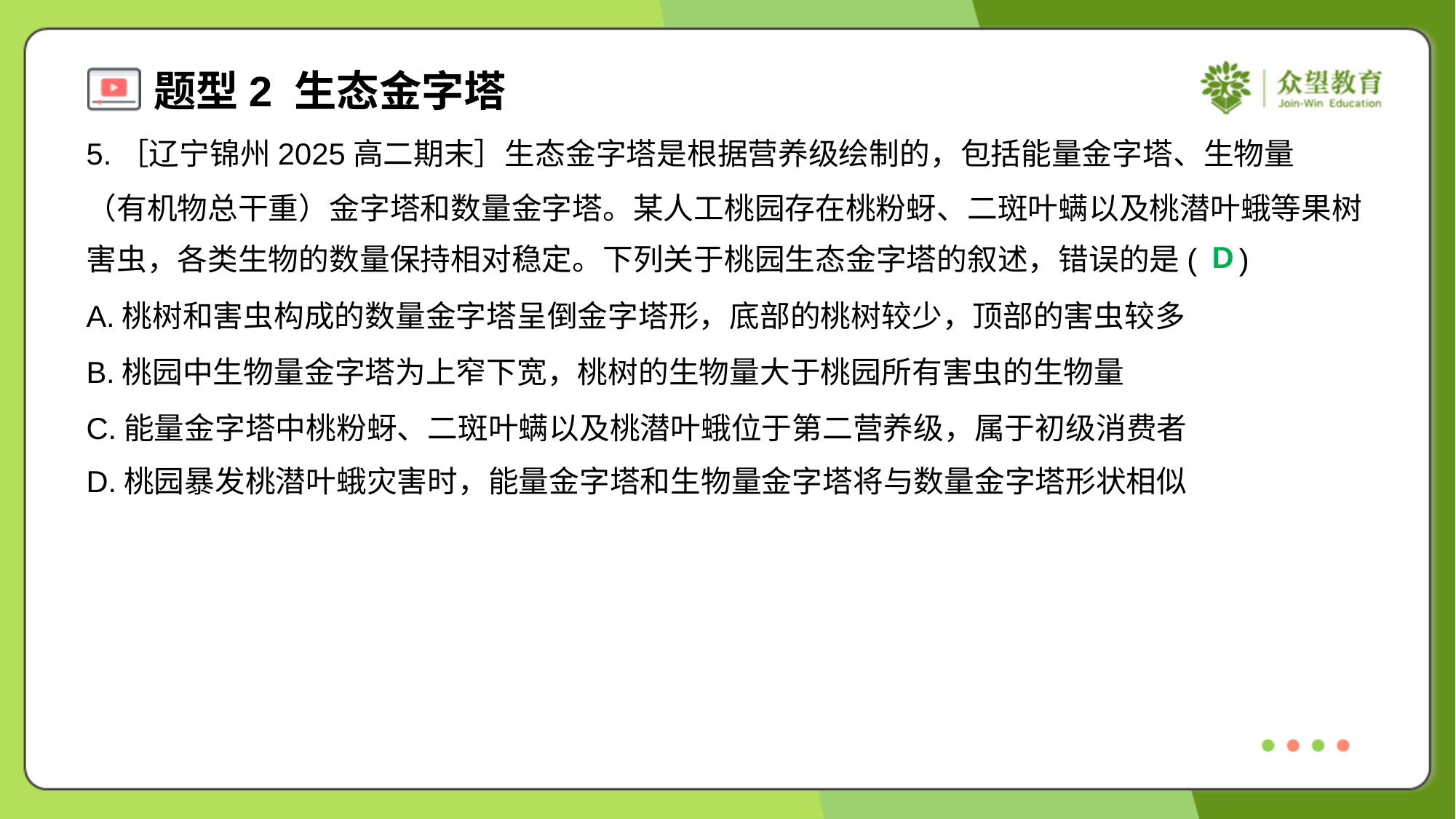

5.［辽宁锦州2025高二期末］生态金字塔是根据营养级绘制的，包括能量金字塔、生物量
（有机物总干重）金字塔和数量金字塔。某人工桃园存在桃粉蚜、二斑叶螨以及桃潜叶蛾等果树
害虫，各类生物的数量保持相对稳定。下列关于桃园生态金字塔的叙述，错误的是(     )
D
A.桃树和害虫构成的数量金字塔呈倒金字塔形，底部的桃树较少，顶部的害虫较多
B.桃园中生物量金字塔为上窄下宽，桃树的生物量大于桃园所有害虫的生物量
C.能量金字塔中桃粉蚜、二斑叶螨以及桃潜叶蛾位于第二营养级，属于初级消费者
D.桃园暴发桃潜叶蛾灾害时，能量金字塔和生物量金字塔将与数量金字塔形状相似